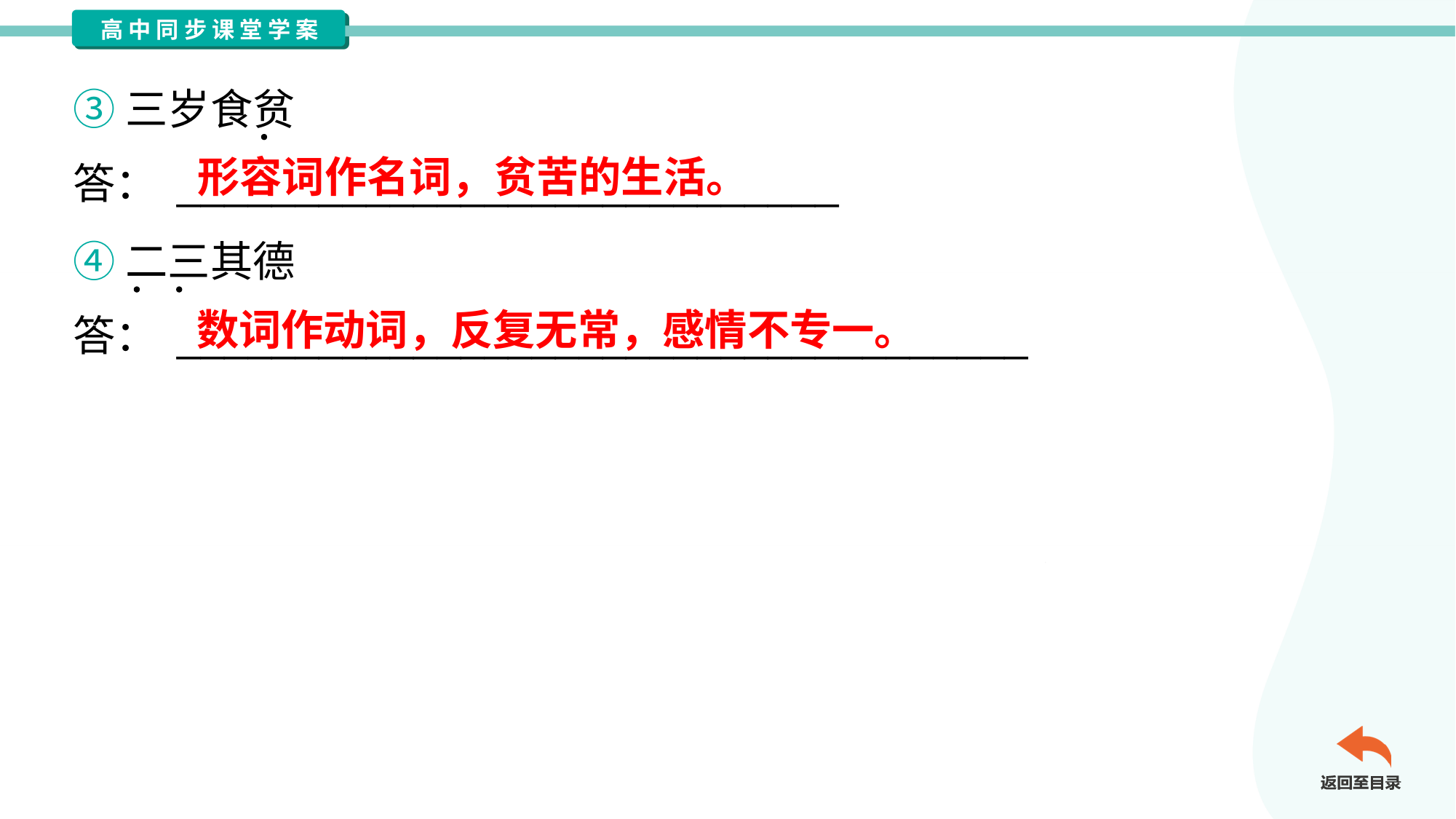

③三岁食贫
答： ____________________________
形容词作名词，贫苦的生活。

④二三其德
答： ____________________________________
数词作动词，反复无常，感情不专一。